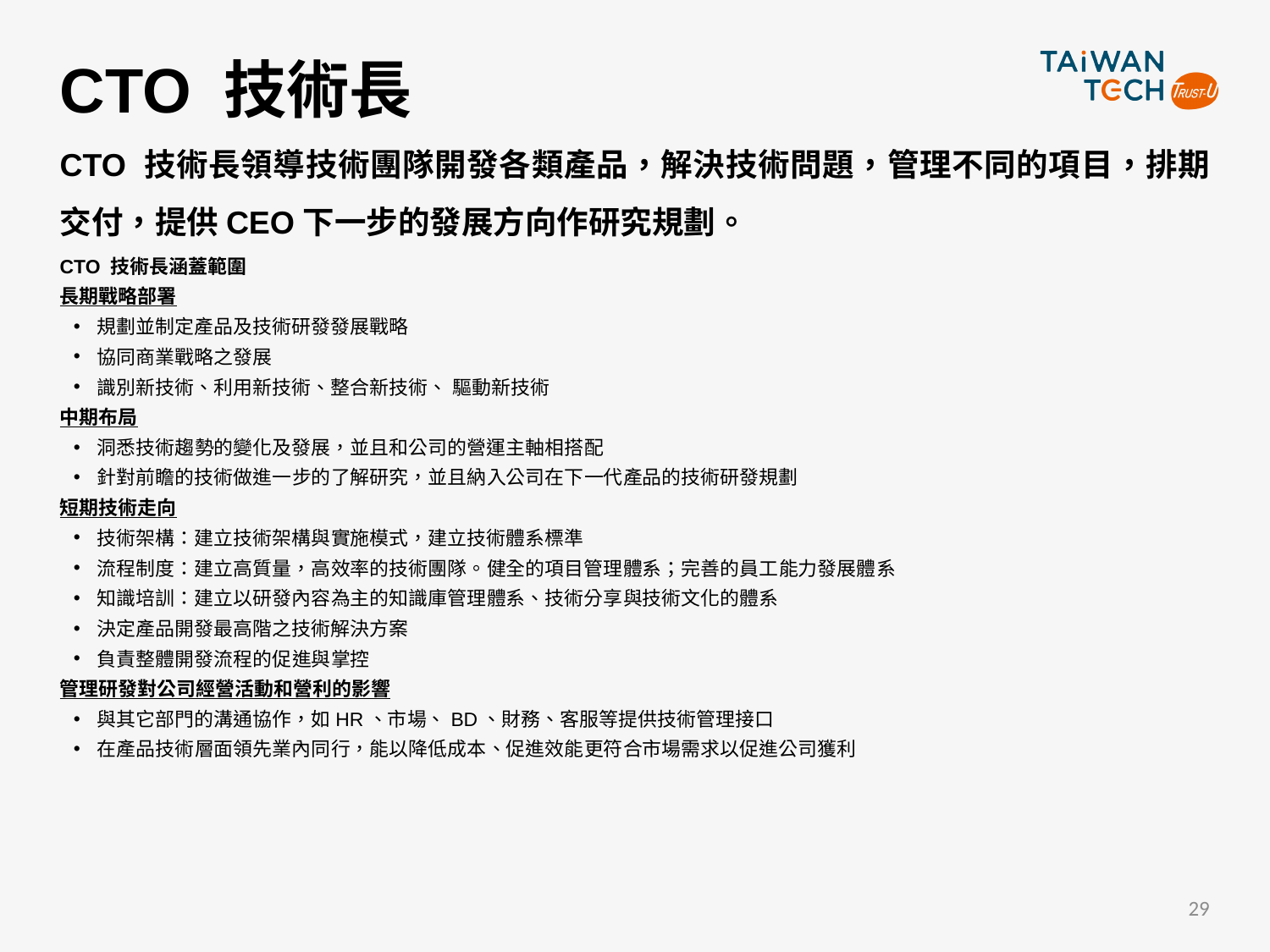

# CTO 技術長
CTO 技術長領導技術團隊開發各類產品，解決技術問題，管理不同的項目，排期交付，提供CEO下一步的發展方向作研究規劃。
CTO 技術長涵蓋範圍
長期戰略部署
規劃並制定產品及技術研發發展戰略
協同商業戰略之發展
識別新技術、利用新技術、整合新技術、 驅動新技術
中期布局
洞悉技術趨勢的變化及發展，並且和公司的營運主軸相搭配
針對前瞻的技術做進一步的了解研究，並且納入公司在下一代產品的技術研發規劃
短期技術走向
技術架構：建立技術架構與實施模式，建立技術體系標準
流程制度：建立高質量，高效率的技術團隊。健全的項目管理體系；完善的員工能力發展體系
知識培訓：建立以研發內容為主的知識庫管理體系、技術分享與技術文化的體系
決定產品開發最高階之技術解決方案
負責整體開發流程的促進與掌控
管理研發對公司經營活動和營利的影響
與其它部門的溝通協作，如HR、市場、BD、財務、客服等提供技術管理接口
在產品技術層面領先業內同行，能以降低成本、促進效能更符合市場需求以促進公司獲利
29